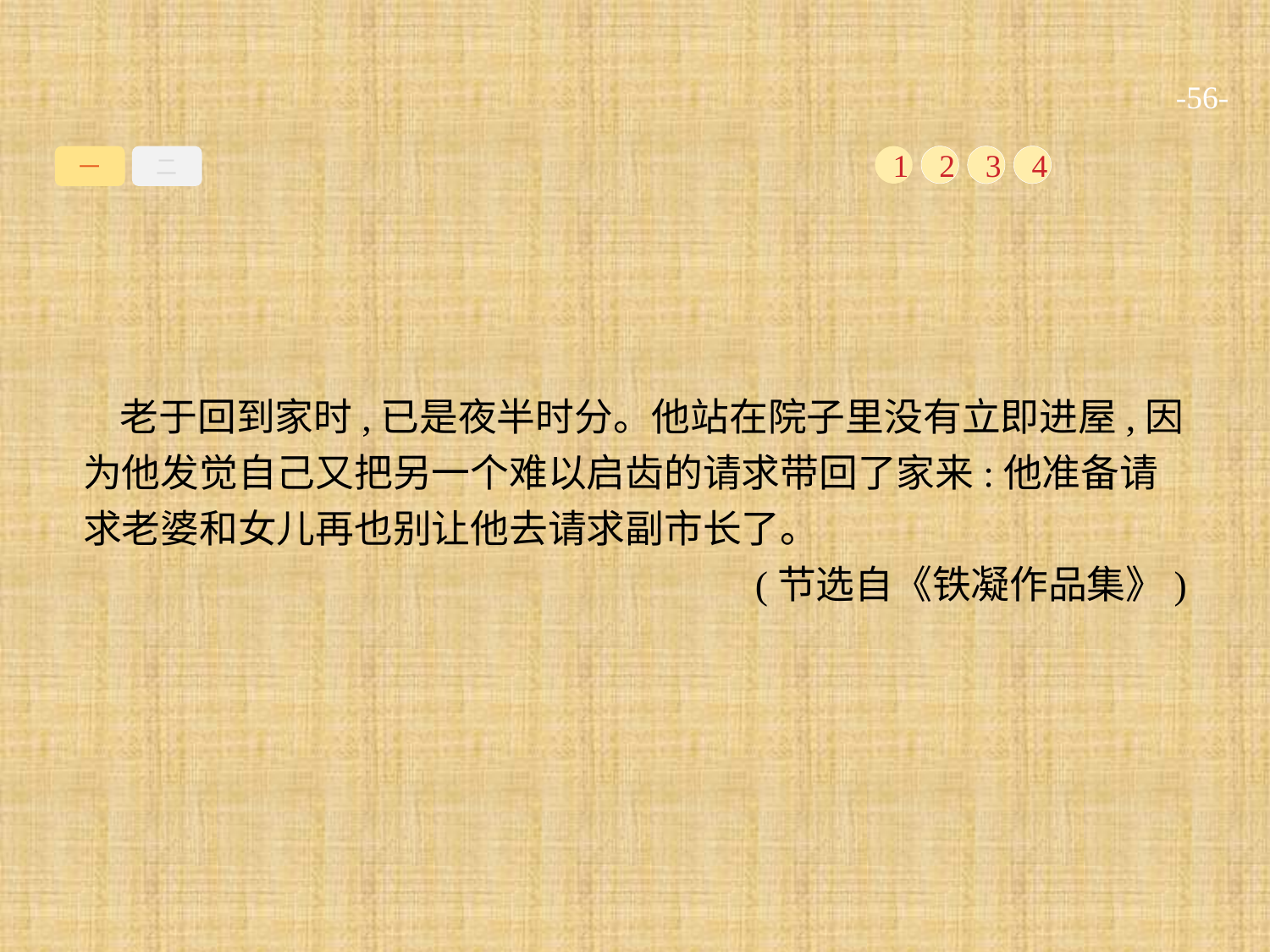

-56-
一
二
1
2
3
4
老于回到家时,已是夜半时分。他站在院子里没有立即进屋,因为他发觉自己又把另一个难以启齿的请求带回了家来:他准备请求老婆和女儿再也别让他去请求副市长了。
(节选自《铁凝作品集》)